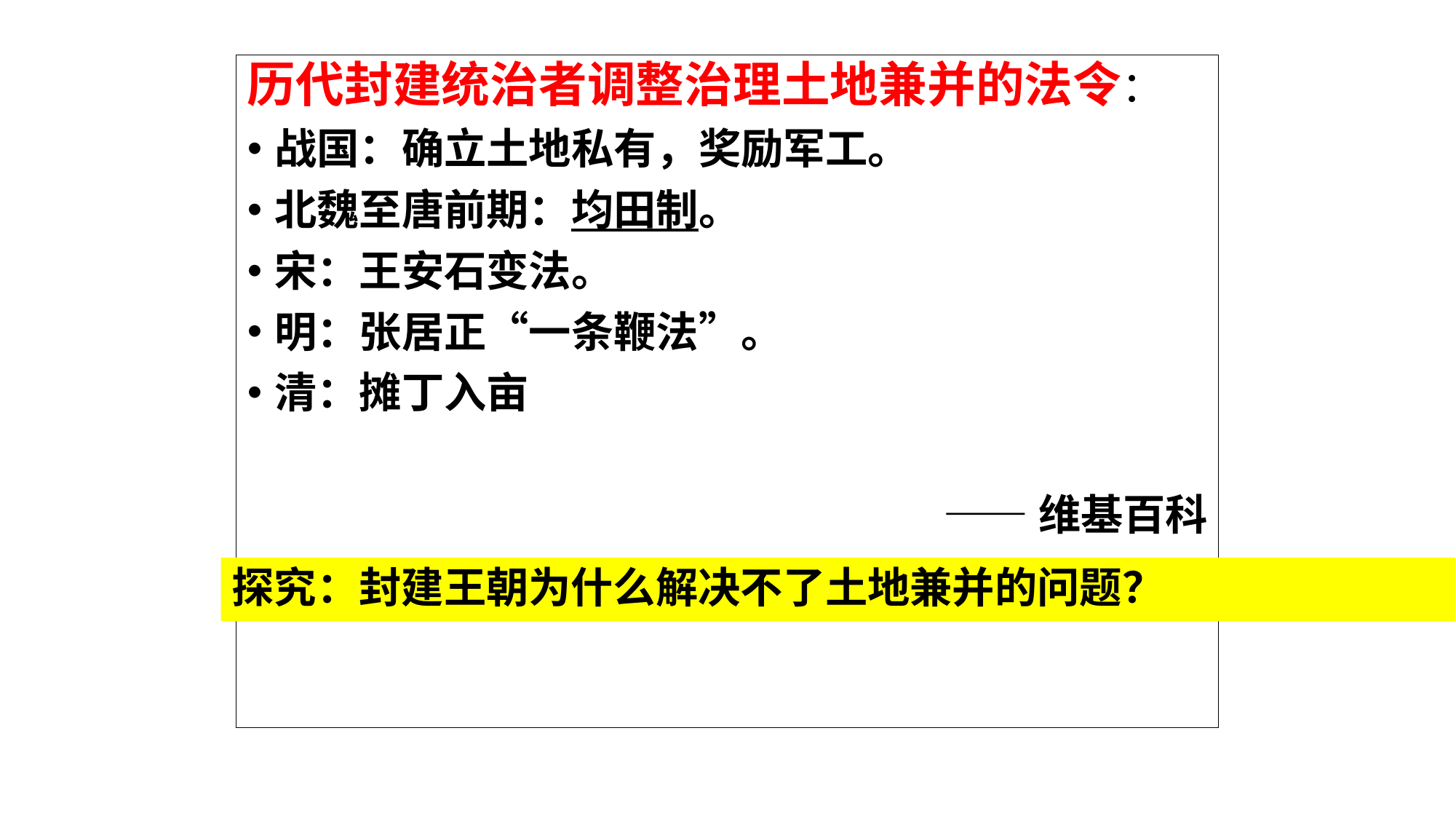

历代封建统治者调整治理土地兼并的法令：
战国：确立土地私有，奖励军工。
北魏至唐前期：均田制。
宋：王安石变法。
明：张居正“一条鞭法”。
清：摊丁入亩

——维基百科

# 探究：封建王朝为什么解决不了土地兼并的问题？